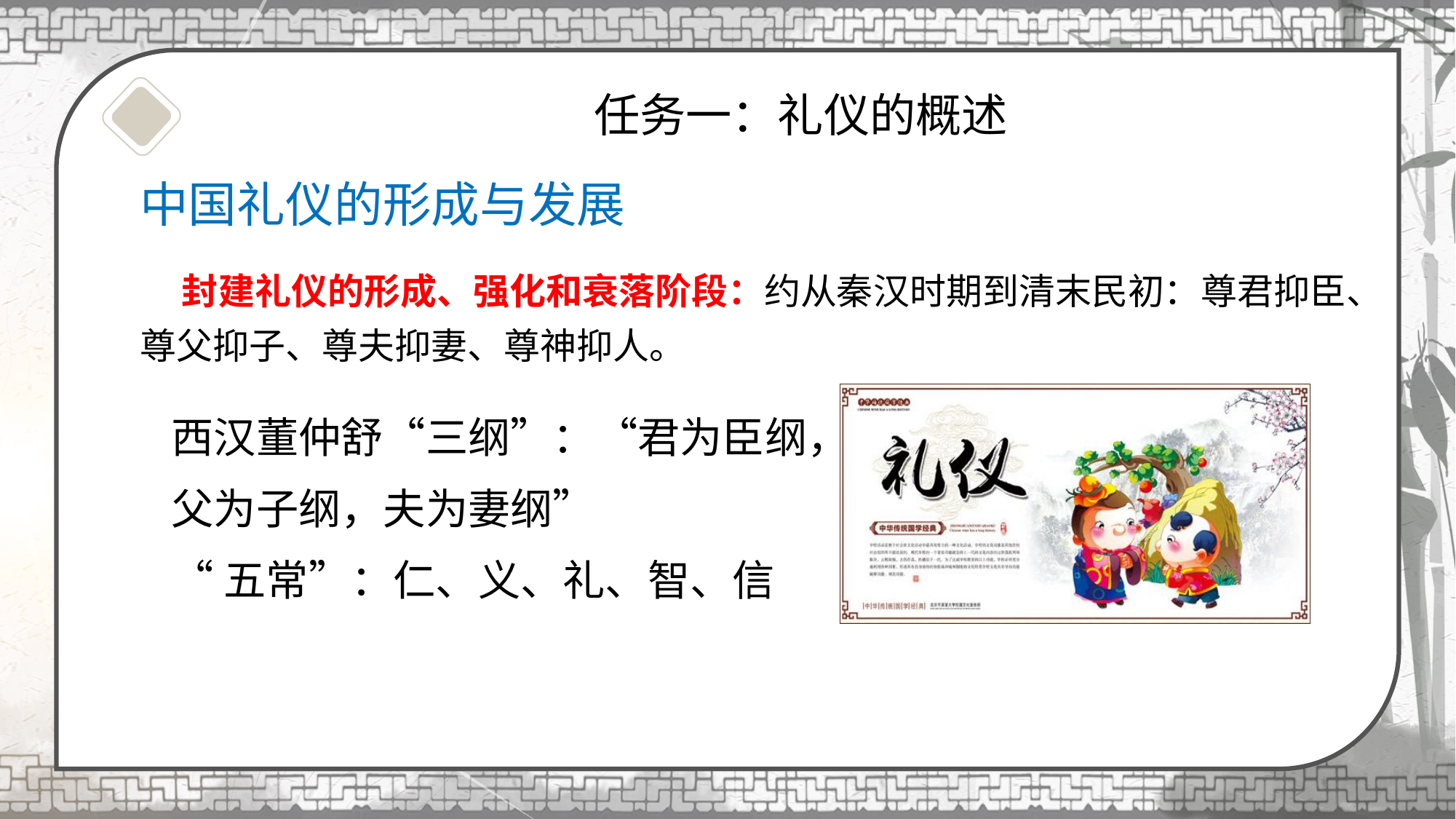

# 任务一：礼仪的概述
中国礼仪的形成与发展
   封建礼仪的形成、强化和衰落阶段：约从秦汉时期到清末民初：尊君抑臣、尊父抑子、尊夫抑妻、尊神抑人。

西汉董仲舒“三纲”：“君为臣纲，父为子纲，夫为妻纲”
“五常”：仁、义、礼、智、信